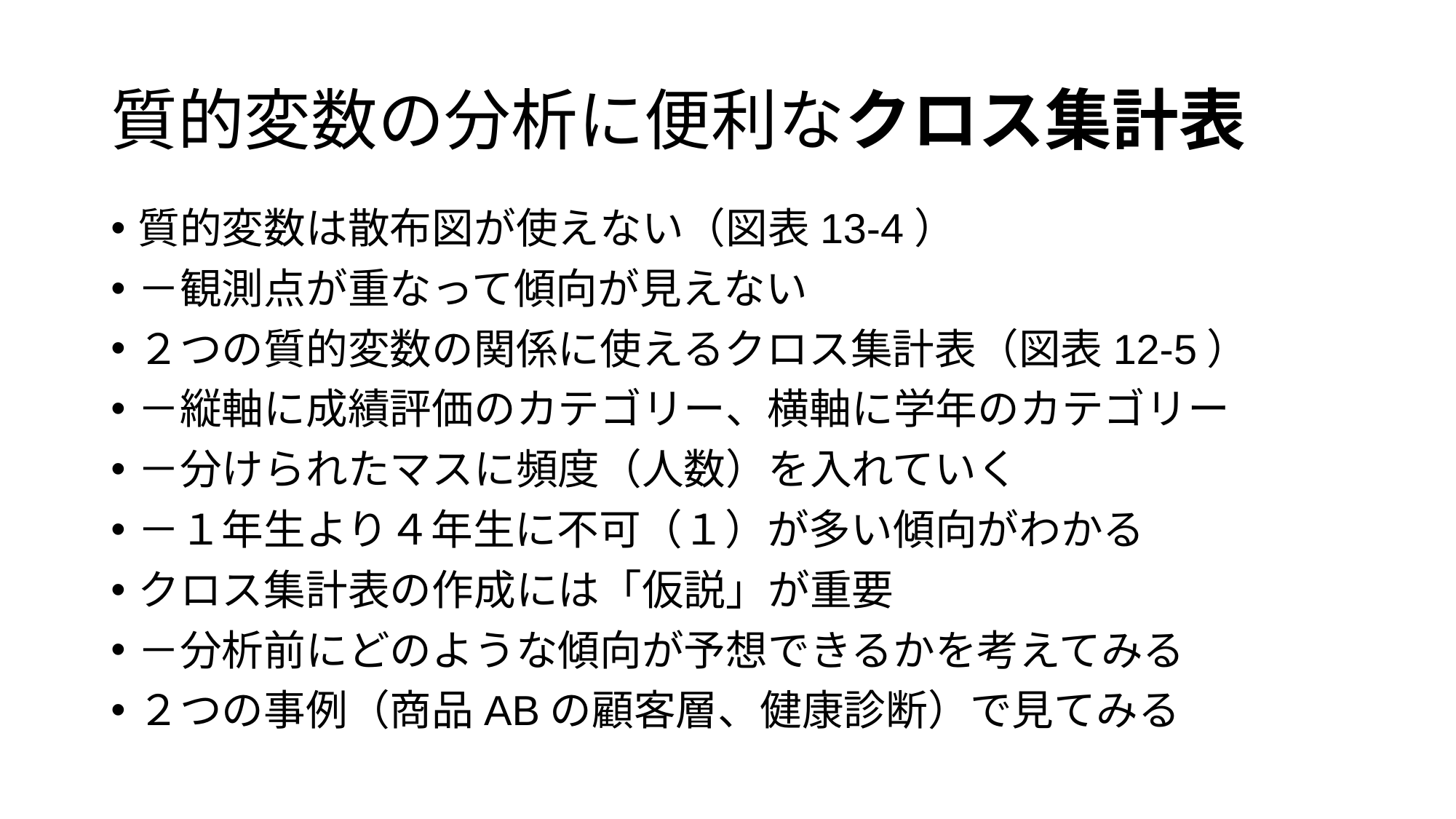

# 質的変数の分析に便利なクロス集計表
質的変数は散布図が使えない（図表13-4）
－観測点が重なって傾向が見えない
２つの質的変数の関係に使えるクロス集計表（図表12-5）
－縦軸に成績評価のカテゴリー、横軸に学年のカテゴリー
－分けられたマスに頻度（人数）を入れていく
－１年生より４年生に不可（１）が多い傾向がわかる
クロス集計表の作成には「仮説」が重要
－分析前にどのような傾向が予想できるかを考えてみる
２つの事例（商品ABの顧客層、健康診断）で見てみる

9